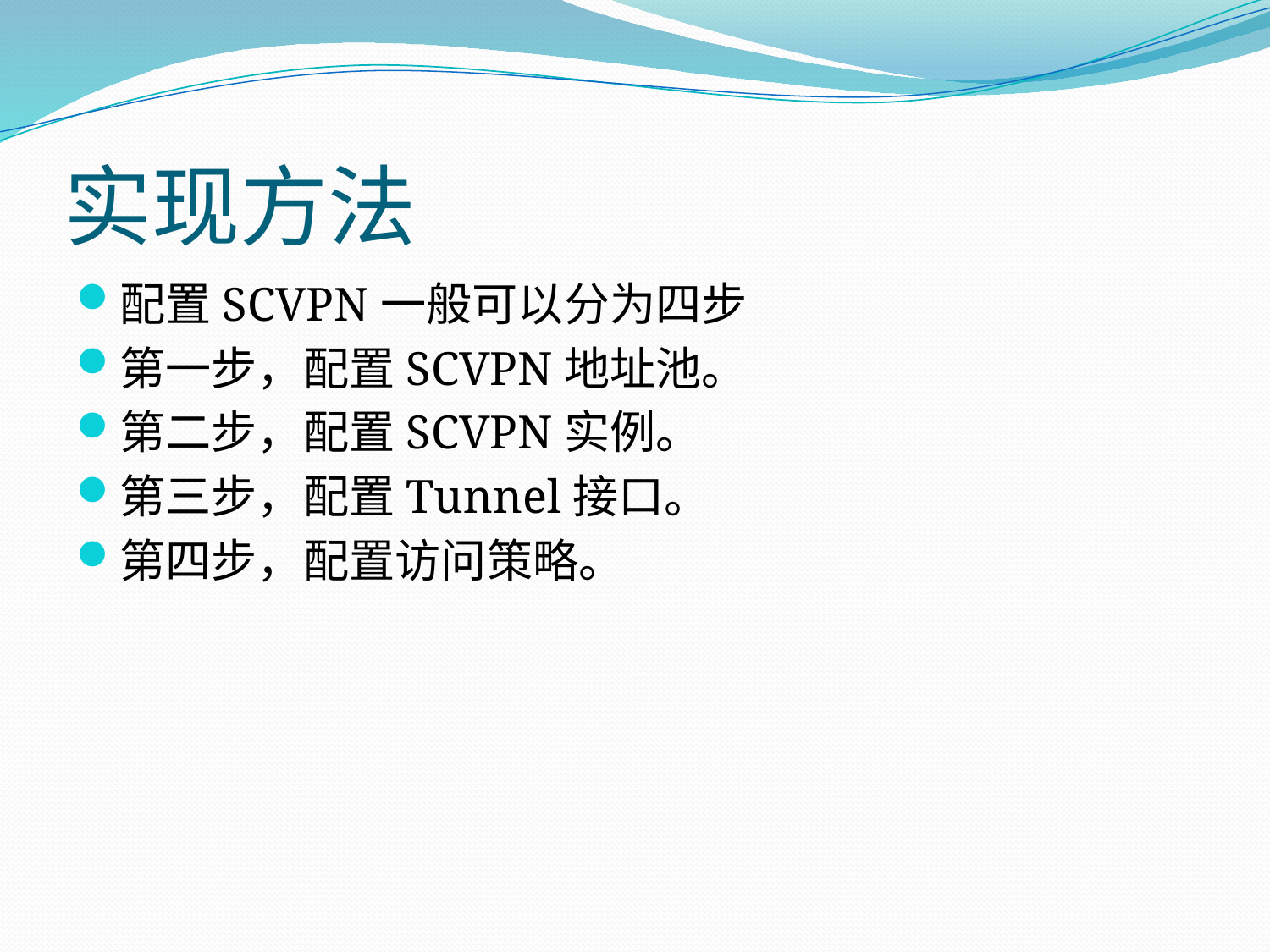

# 实现方法
配置SCVPN一般可以分为四步
第一步，配置SCVPN地址池。
第二步，配置SCVPN实例。
第三步，配置Tunnel接口。
第四步，配置访问策略。